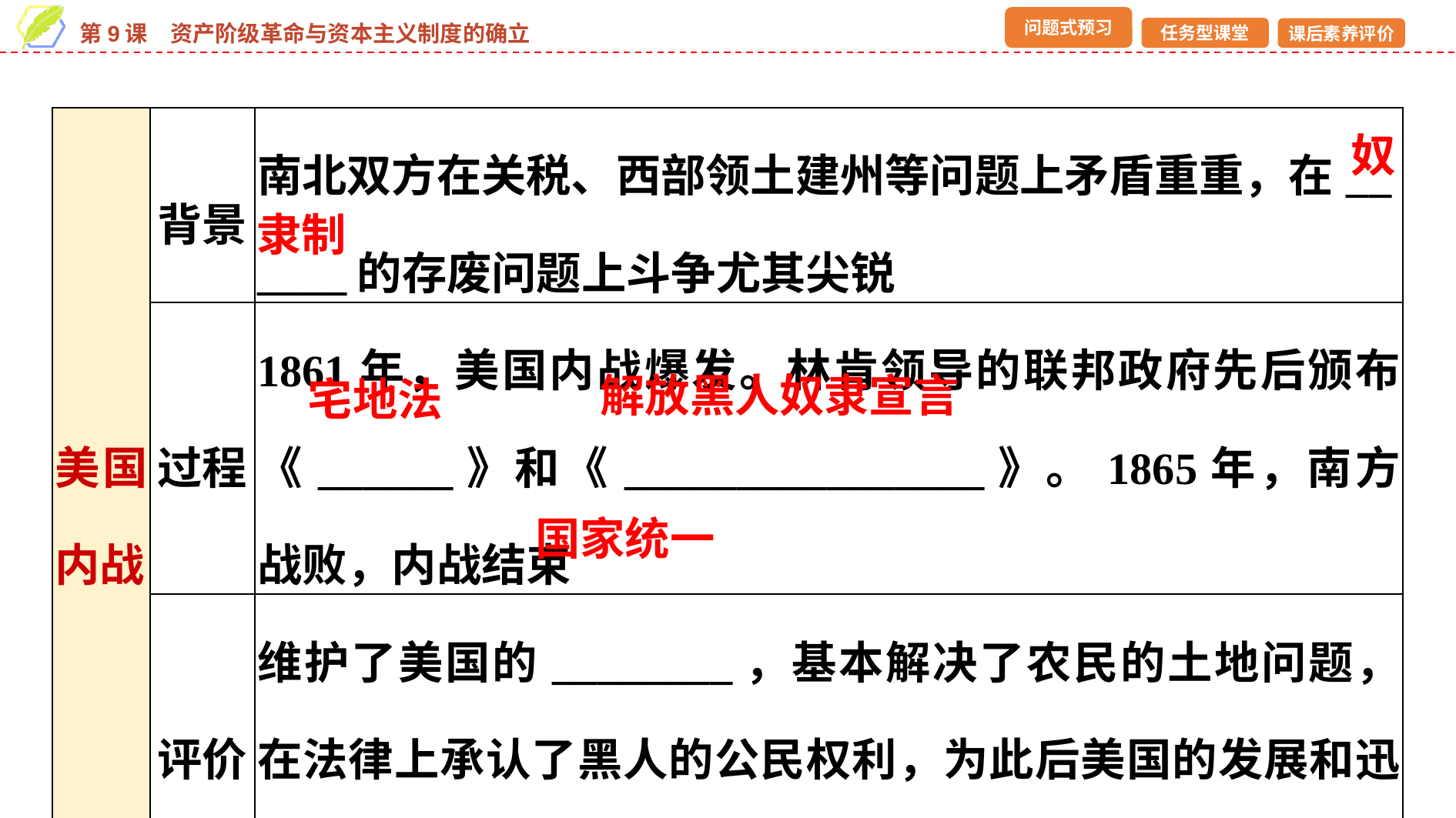

| 美国内战 | 背景 | 南北双方在关税、西部领土建州等问题上矛盾重重，在\_\_ \_\_\_\_的存废问题上斗争尤其尖锐 |
| --- | --- | --- |
|  | 过程 | 1861年，美国内战爆发。林肯领导的联邦政府先后颁布《\_\_\_\_\_\_》和《\_\_\_\_\_\_\_\_\_\_\_\_\_\_\_\_》。1865年，南方战败，内战结束 |
|  | 评价 | 维护了美国的\_\_\_\_\_\_\_\_，基本解决了农民的土地问题，在法律上承认了黑人的公民权利，为此后美国的发展和迅速崛起奠定了基础，但黑人仍备受歧视 |
奴
隶制
解放黑人奴隶宣言
宅地法
国家统一